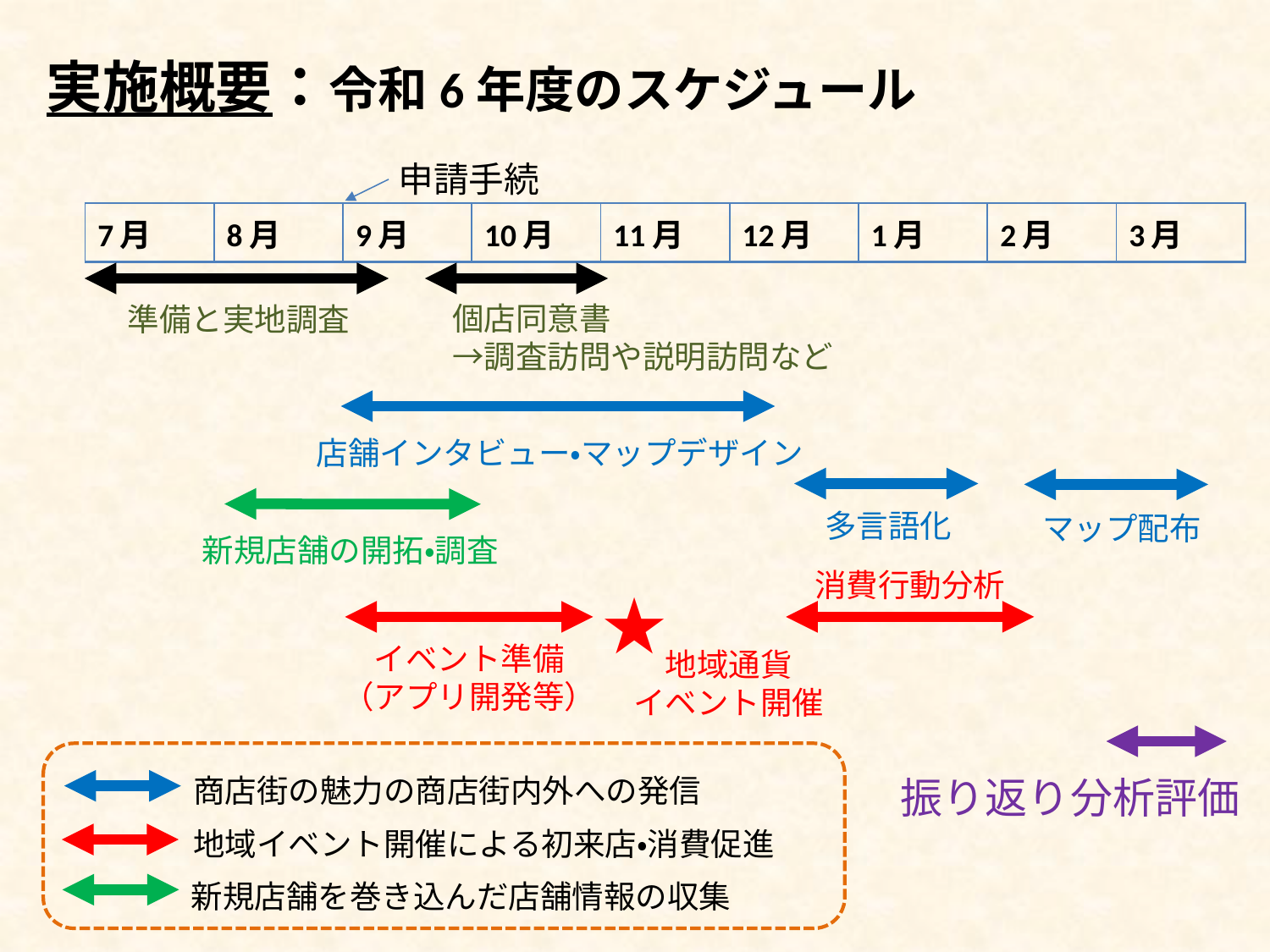

実施概要：令和6年度のスケジュール
申請手続
| 7月 | 8月 | 9月 | 10月 | 11月 | 12月 | 1月 | 2月 | 3月 |
| --- | --- | --- | --- | --- | --- | --- | --- | --- |
　　準備と実地調査
個店同意書
→調査訪問や説明訪問など
店舗インタビュー・マップデザイン
多言語化
マップ配布
新規店舗の開拓・調査
消費行動分析
★
イベント準備
（アプリ開発等）
地域通貨
イベント開催

商店街の魅力の商店街内外への発信
振り返り分析評価
地域イベント開催による初来店・消費促進
新規店舗を巻き込んだ店舗情報の収集